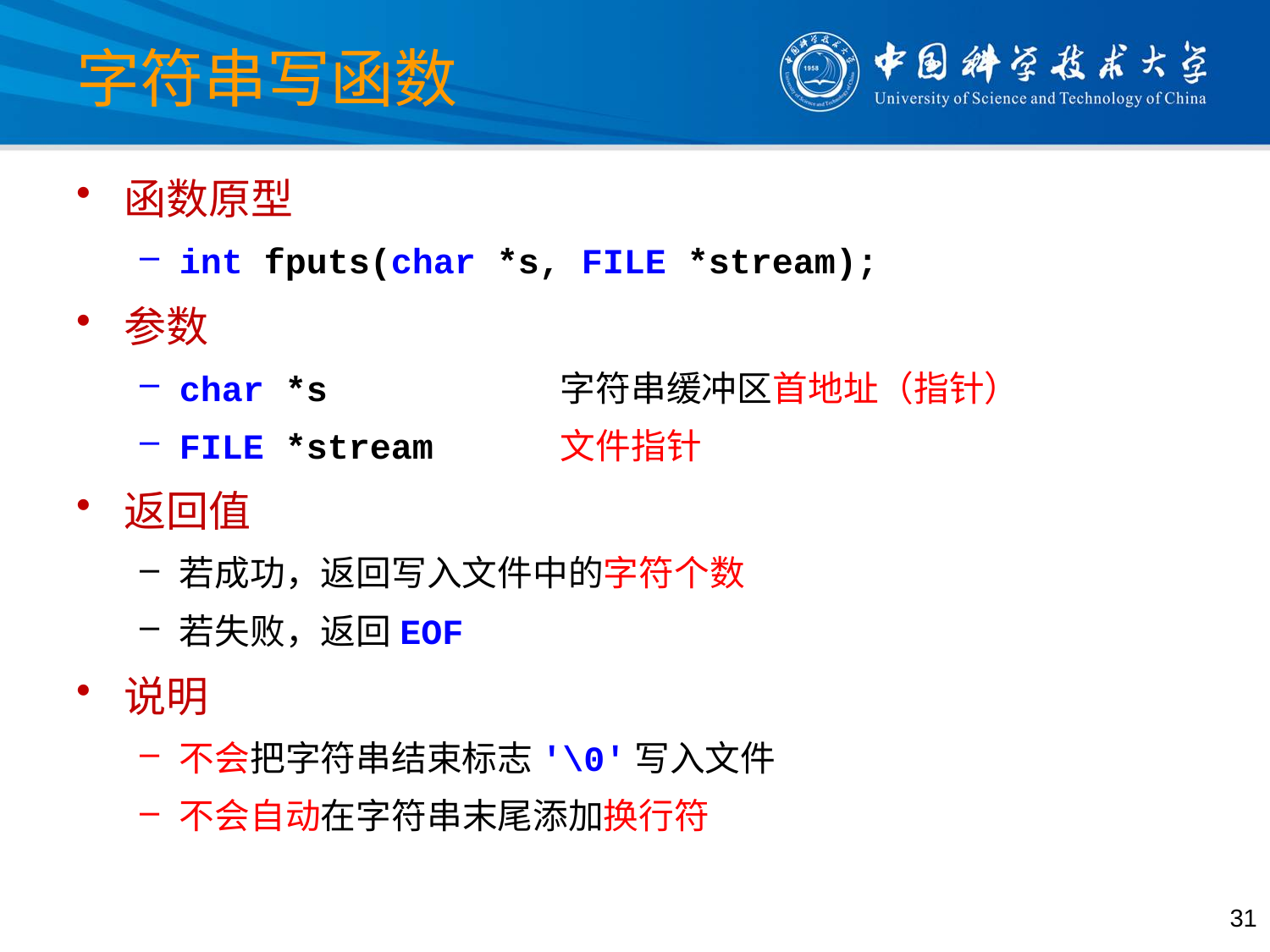

# 字符串写函数
函数原型
int fputs(char *s, FILE *stream);
参数
char *s		字符串缓冲区首地址（指针）
FILE *stream	文件指针
返回值
若成功，返回写入文件中的字符个数
若失败，返回EOF
说明
不会把字符串结束标志'\0'写入文件
不会自动在字符串末尾添加换行符
31